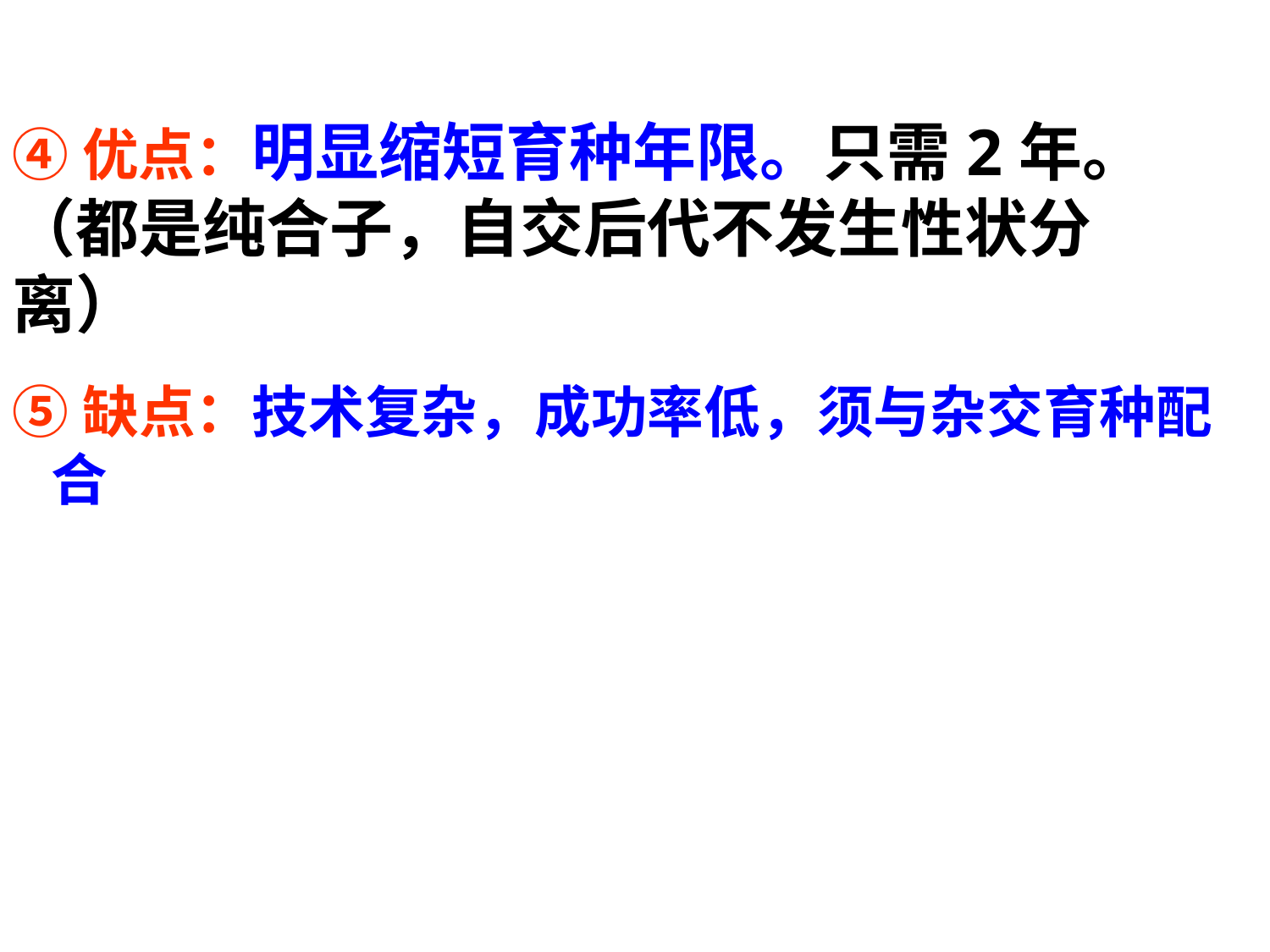

④优点：明显缩短育种年限。只需2年。（都是纯合子，自交后代不发生性状分离）
⑤缺点：技术复杂，成功率低，须与杂交育种配     合